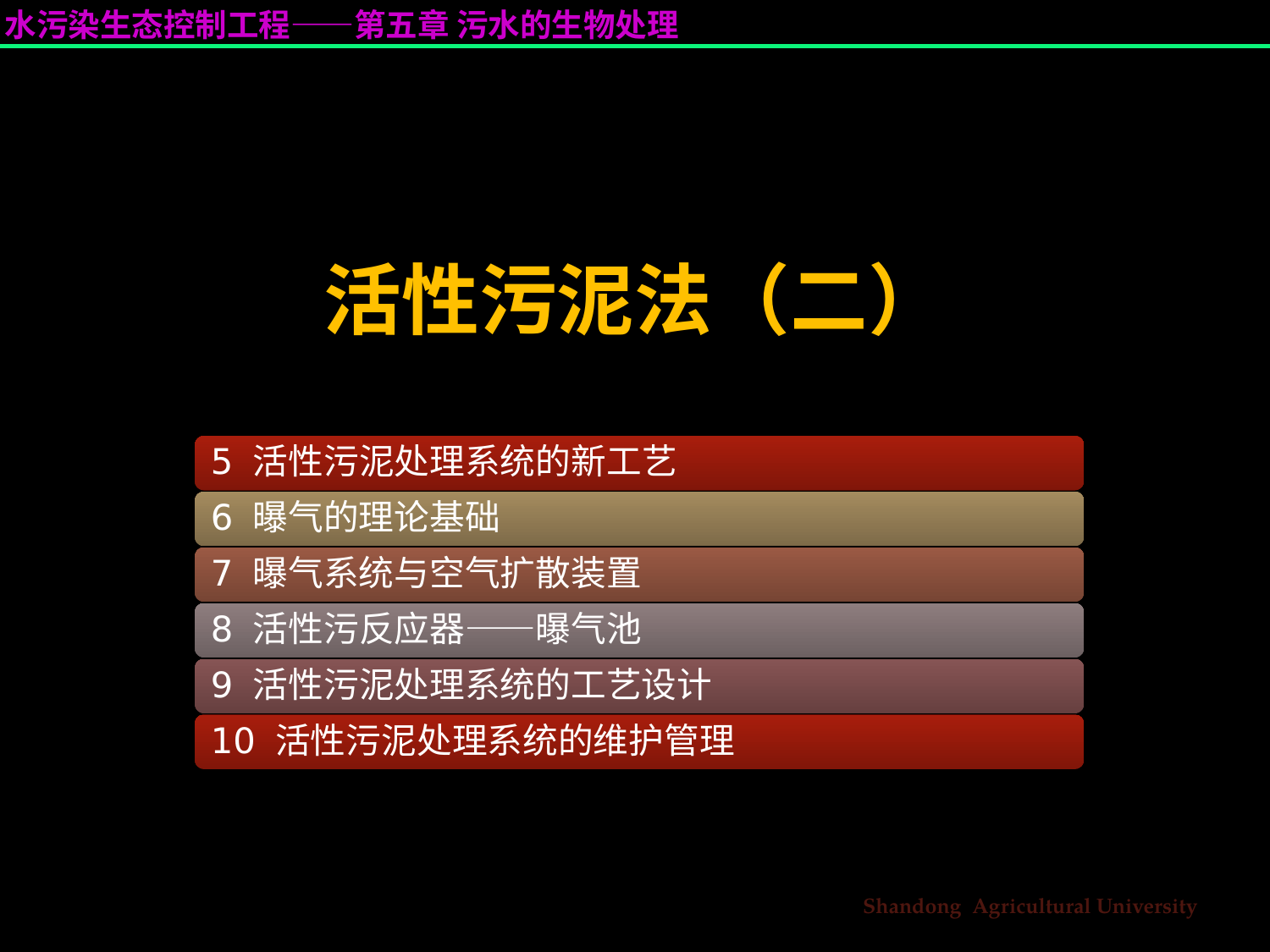

# 活性污泥法（二）
5 活性污泥处理系统的新工艺
6 曝气的理论基础
7 曝气系统与空气扩散装置
8 活性污反应器——曝气池
9 活性污泥处理系统的工艺设计
10 活性污泥处理系统的维护管理